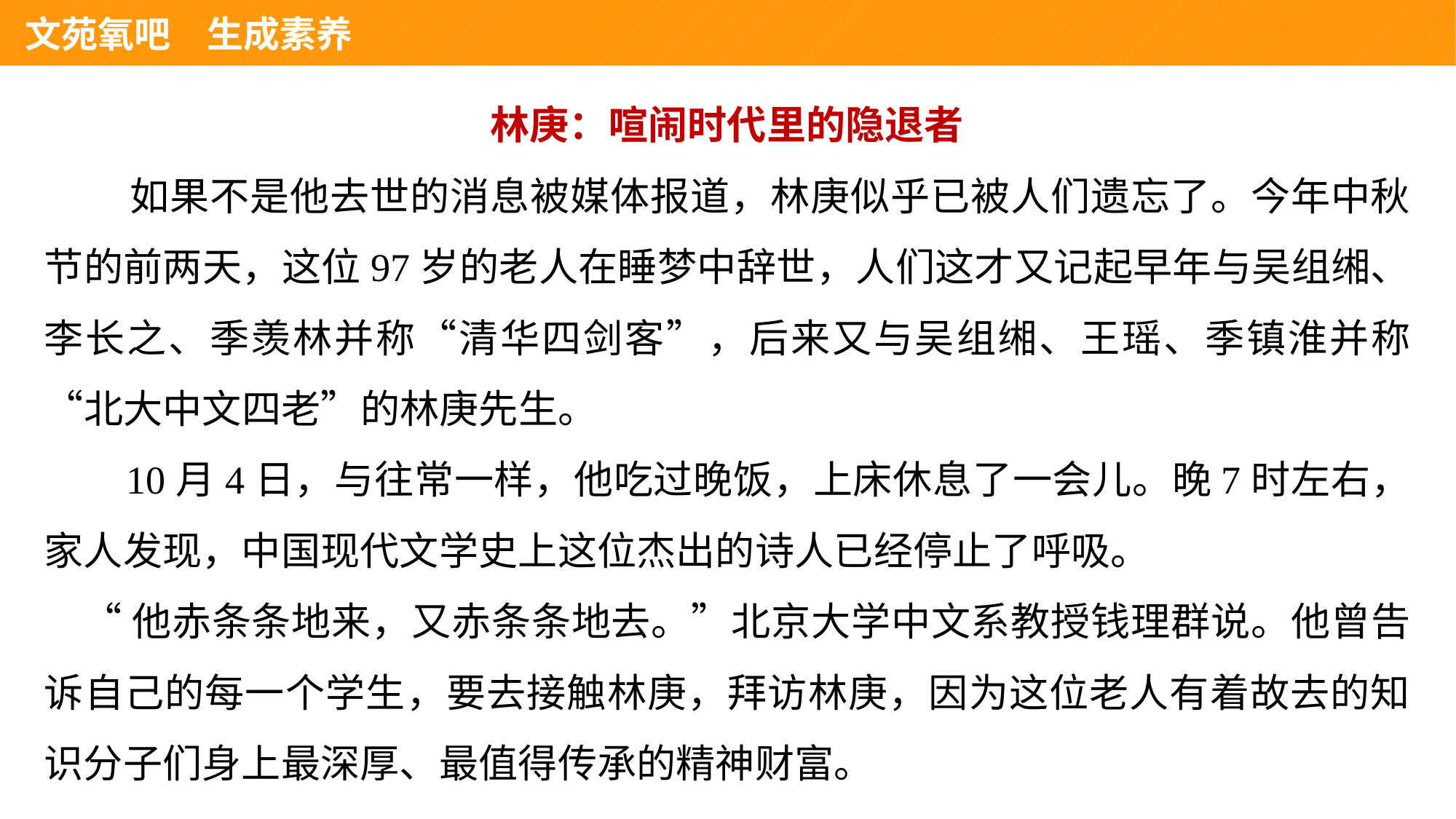

文苑氧吧　生成素养
林庚：喧闹时代里的隐退者
        如果不是他去世的消息被媒体报道，林庚似乎已被人们遗忘了。今年中秋节的前两天，这位97岁的老人在睡梦中辞世，人们这才又记起早年与吴组缃、李长之、季羡林并称“清华四剑客”，后来又与吴组缃、王瑶、季镇淮并称“北大中文四老”的林庚先生。
        10月4日，与往常一样，他吃过晚饭，上床休息了一会儿。晚7时左右，家人发现，中国现代文学史上这位杰出的诗人已经停止了呼吸。
    “他赤条条地来，又赤条条地去。”北京大学中文系教授钱理群说。他曾告诉自己的每一个学生，要去接触林庚，拜访林庚，因为这位老人有着故去的知识分子们身上最深厚、最值得传承的精神财富。